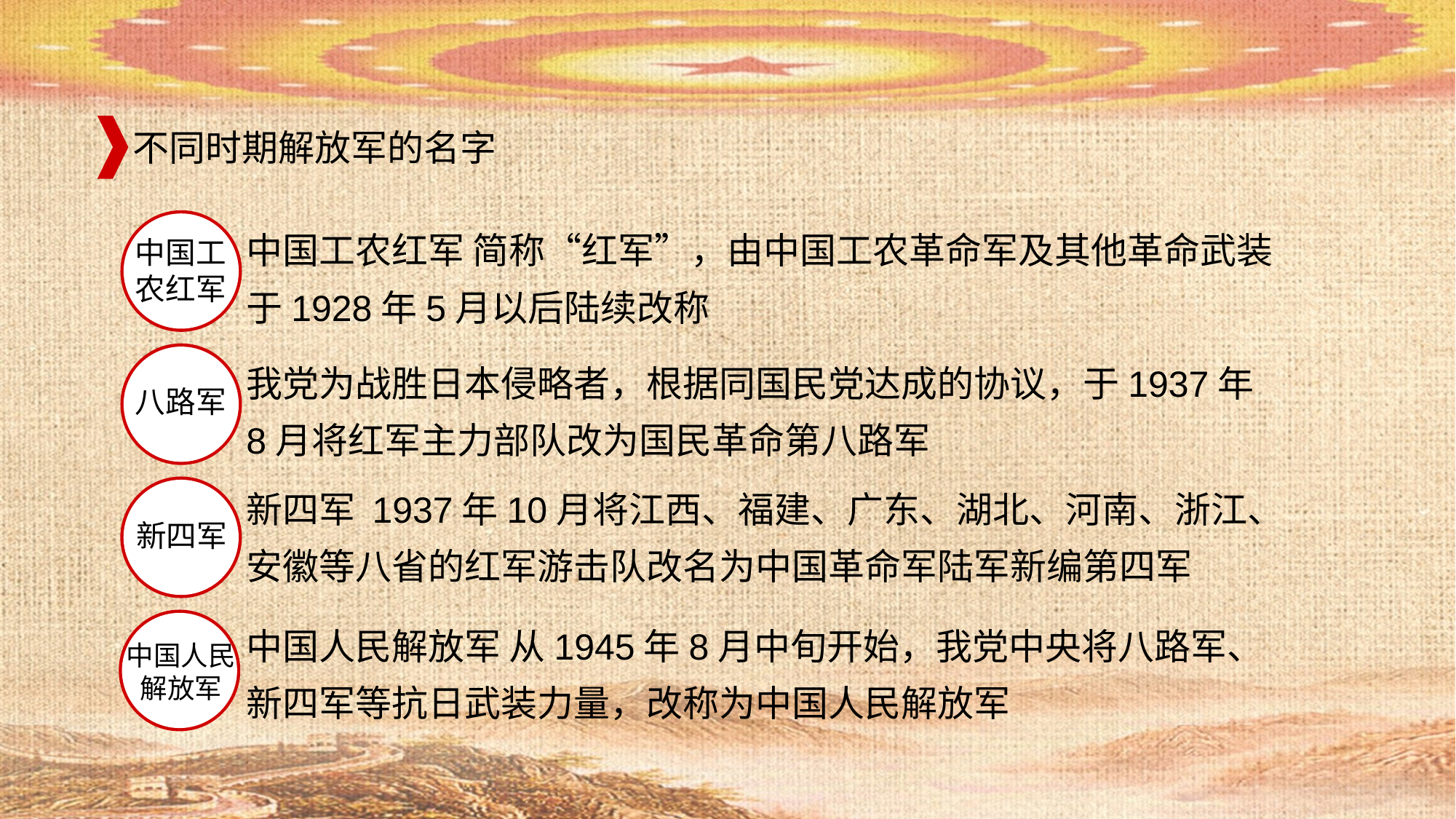

不同时期解放军的名字
中国工农红军 简称“红军”，由中国工农革命军及其他革命武装于1928年5月以后陆续改称

中国工农红军
我党为战胜日本侵略者，根据同国民党达成的协议，于1937年8月将红军主力部队改为国民革命第八路军

八路军
新四军 1937年10月将江西、福建、广东、湖北、河南、浙江、安徽等八省的红军游击队改名为中国革命军陆军新编第四军

新四军
中国人民解放军 从1945年8月中旬开始，我党中央将八路军、新四军等抗日武装力量，改称为中国人民解放军

中国人民解放军